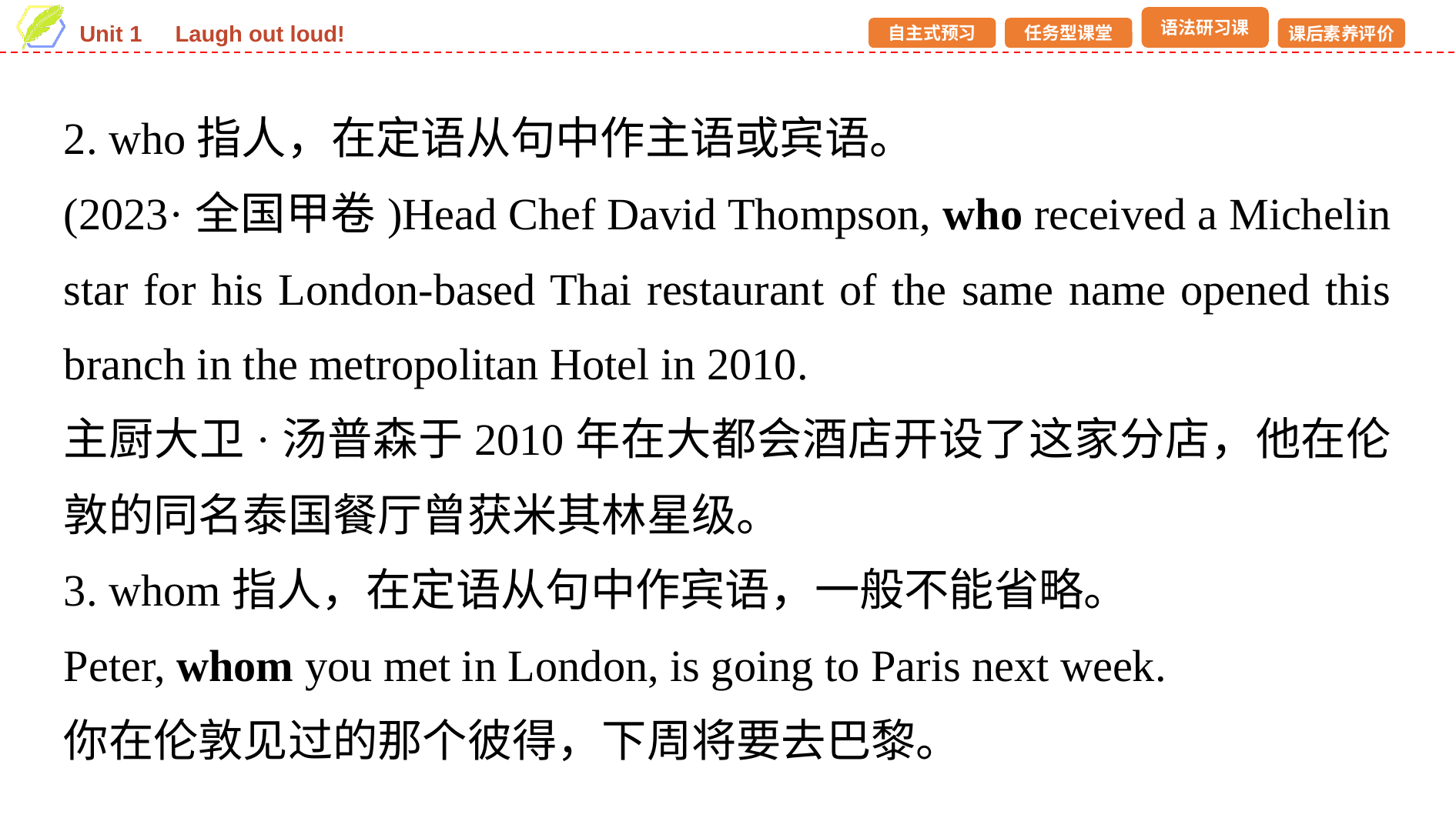

2. who指人，在定语从句中作主语或宾语。
(2023·全国甲卷)Head Chef David Thompson, who received a Michelin star for his London-based Thai restaurant of the same name opened this branch in the metropolitan Hotel in 2010.
主厨大卫·汤普森于2010年在大都会酒店开设了这家分店，他在伦敦的同名泰国餐厅曾获米其林星级。
3. whom指人，在定语从句中作宾语，一般不能省略。
Peter, whom you met in London, is going to Paris next week.
你在伦敦见过的那个彼得，下周将要去巴黎。